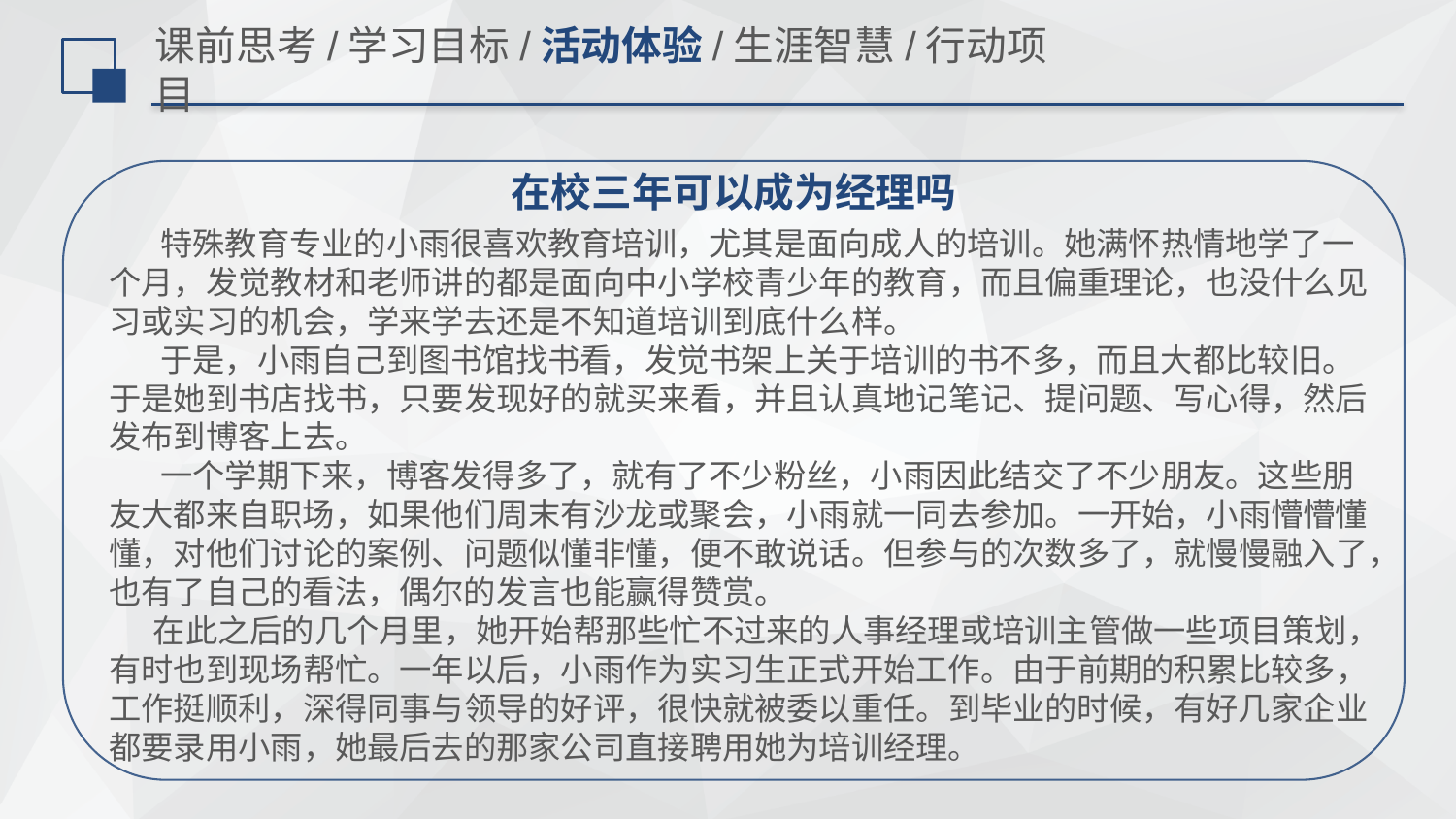

# 课前思考/学习目标/活动体验/生涯智慧/行动项目
在校三年可以成为经理吗

      特殊教育专业的小雨很喜欢教育培训，尤其是面向成人的培训。她满怀热情地学了一个月，发觉教材和老师讲的都是面向中小学校青少年的教育，而且偏重理论，也没什么见习或实习的机会，学来学去还是不知道培训到底什么样。
      于是，小雨自己到图书馆找书看，发觉书架上关于培训的书不多，而且大都比较旧。于是她到书店找书，只要发现好的就买来看，并且认真地记笔记、提问题、写心得，然后发布到博客上去。
      一个学期下来，博客发得多了，就有了不少粉丝，小雨因此结交了不少朋友。这些朋友大都来自职场，如果他们周末有沙龙或聚会，小雨就一同去参加。一开始，小雨懵懵懂懂，对他们讨论的案例、问题似懂非懂，便不敢说话。但参与的次数多了，就慢慢融入了，也有了自己的看法，偶尔的发言也能赢得赞赏。
     在此之后的几个月里，她开始帮那些忙不过来的人事经理或培训主管做一些项目策划，有时也到现场帮忙。一年以后，小雨作为实习生正式开始工作。由于前期的积累比较多，工作挺顺利，深得同事与领导的好评，很快就被委以重任。到毕业的时候，有好几家企业都要录用小雨，她最后去的那家公司直接聘用她为培训经理。